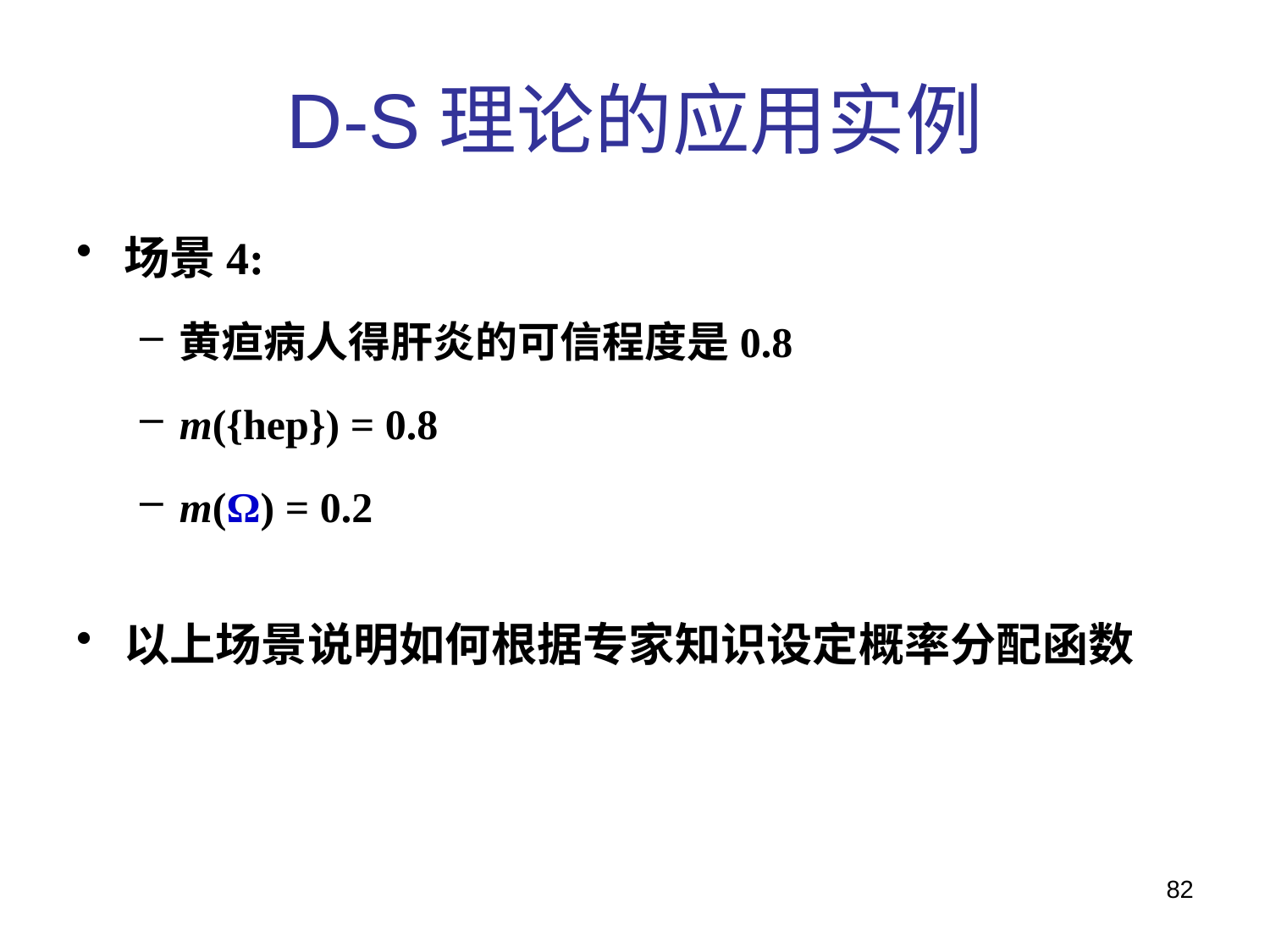

# D-S理论的应用实例
场景4:
黄疸病人得肝炎的可信程度是0.8
m({hep}) = 0.8
m(Ω) = 0.2

以上场景说明如何根据专家知识设定概率分配函数
82